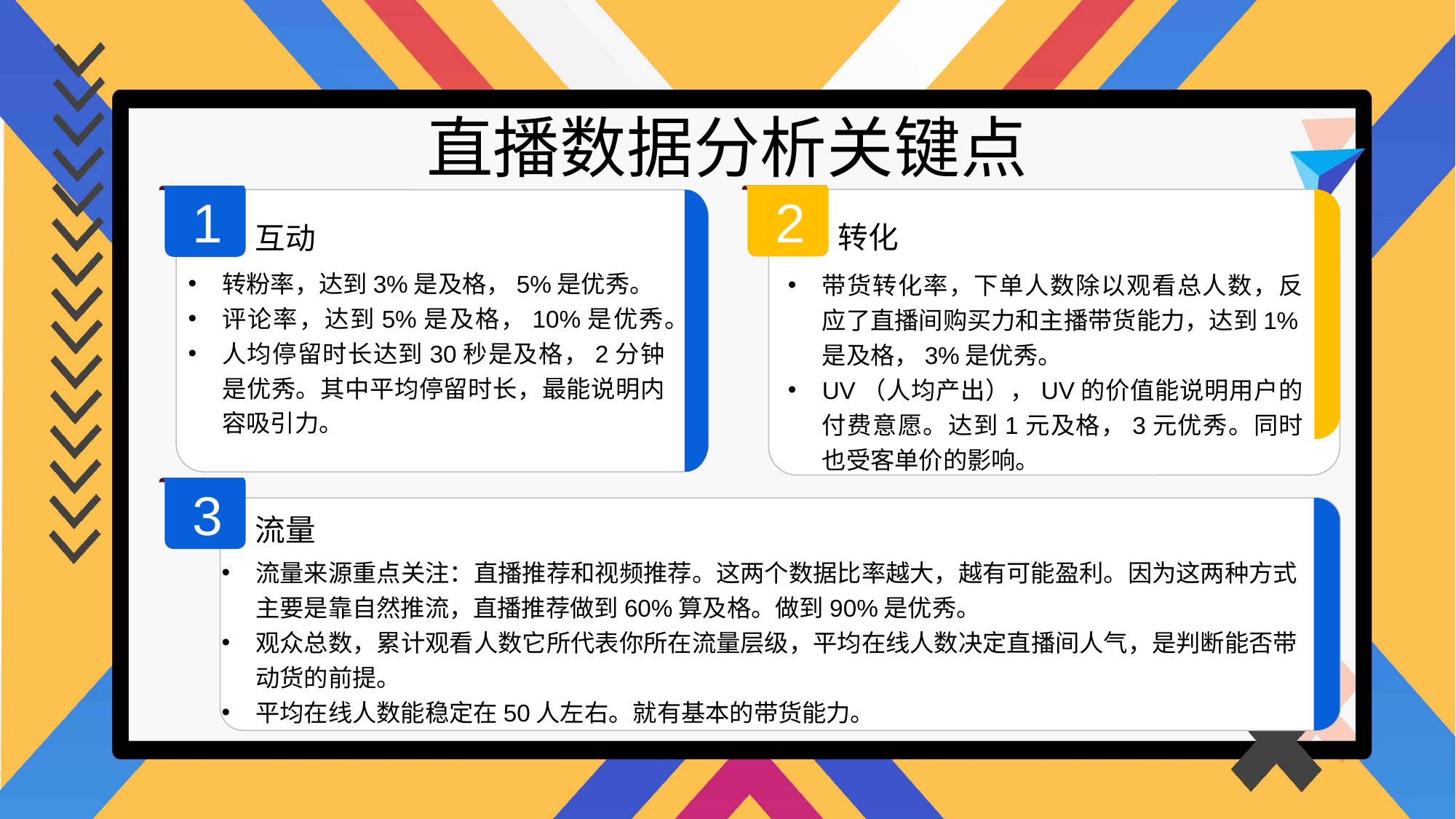

直播数据分析关键点
2
1

转化
互动
转粉率，达到3%是及格，5%是优秀。
评论率，达到5%是及格，10%是优秀。
人均停留时长达到30秒是及格，2分钟是优秀。其中平均停留时长，最能说明内容吸引力。
带货转化率，下单人数除以观看总人数，反应了直播间购买力和主播带货能力，达到1%是及格，3%是优秀。
UV（人均产出），UV的价值能说明用户的付费意愿。达到1元及格，3元优秀。同时也受客单价的影响。
3

流量
流量来源重点关注：直播推荐和视频推荐。这两个数据比率越大，越有可能盈利。因为这两种方式主要是靠自然推流，直播推荐做到60%算及格。做到90%是优秀。
观众总数，累计观看人数它所代表你所在流量层级，平均在线人数决定直播间人气，是判断能否带动货的前提。
平均在线人数能稳定在50人左右。就有基本的带货能力。